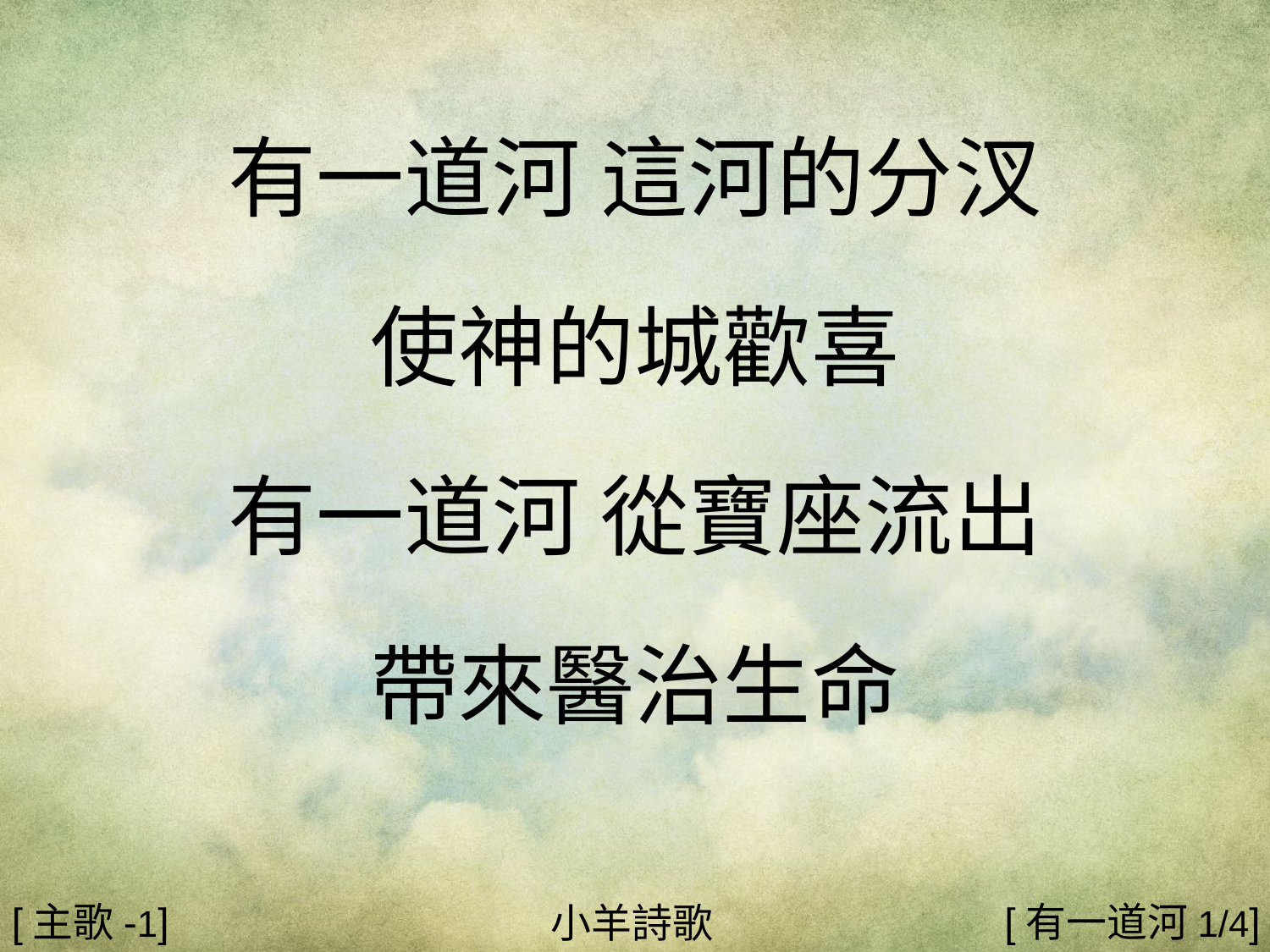

有一道河 這河的分汊

使神的城歡喜

有一道河 從寶座流出

帶來醫治生命
#

[主歌-1]
[有一道河1/4]
小羊詩歌